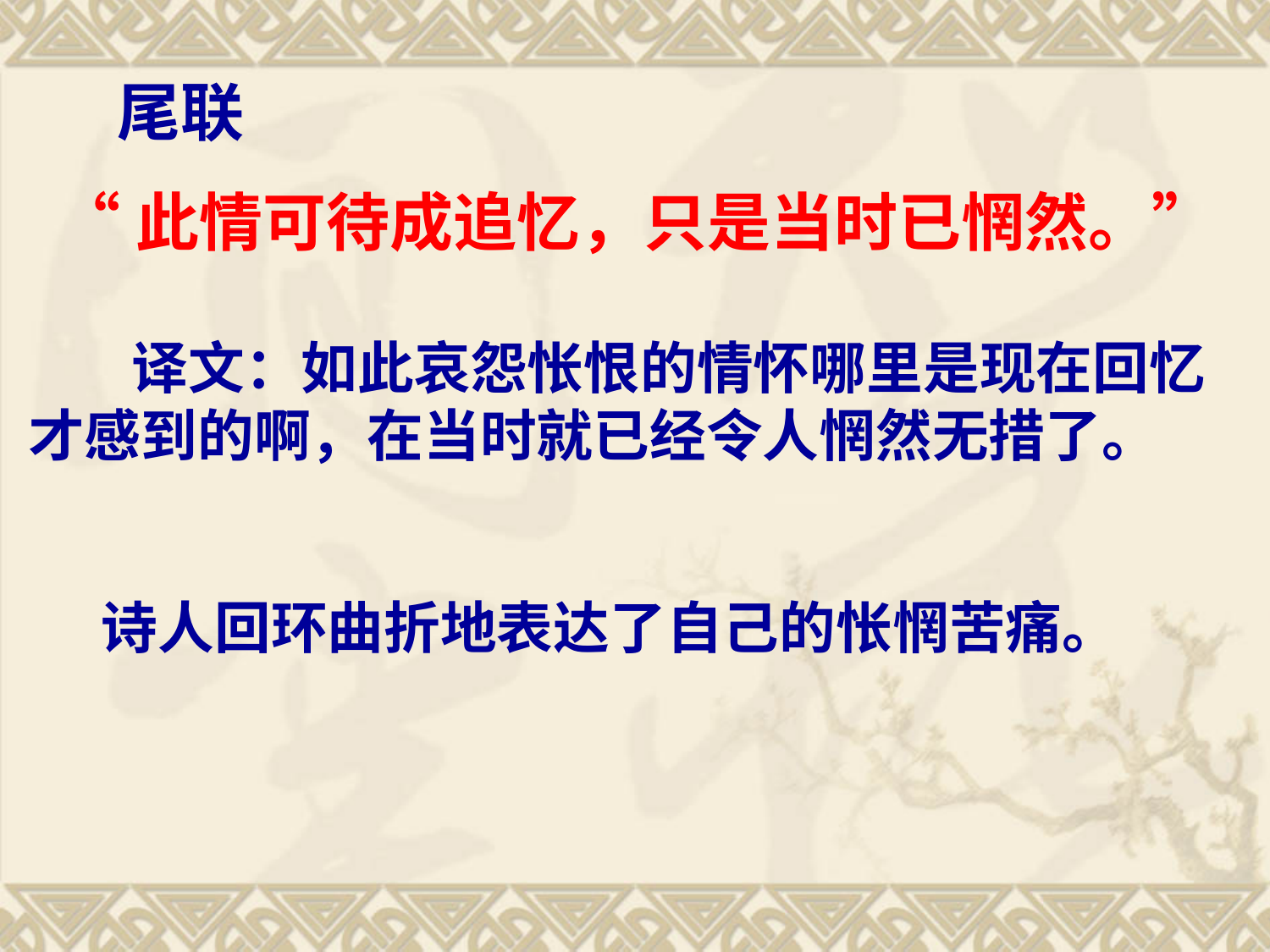

尾联
“此情可待成追忆，只是当时已惘然。”
       译文：如此哀怨怅恨的情怀哪里是现在回忆才感到的啊，在当时就已经令人惘然无措了。
诗人回环曲折地表达了自己的怅惘苦痛。